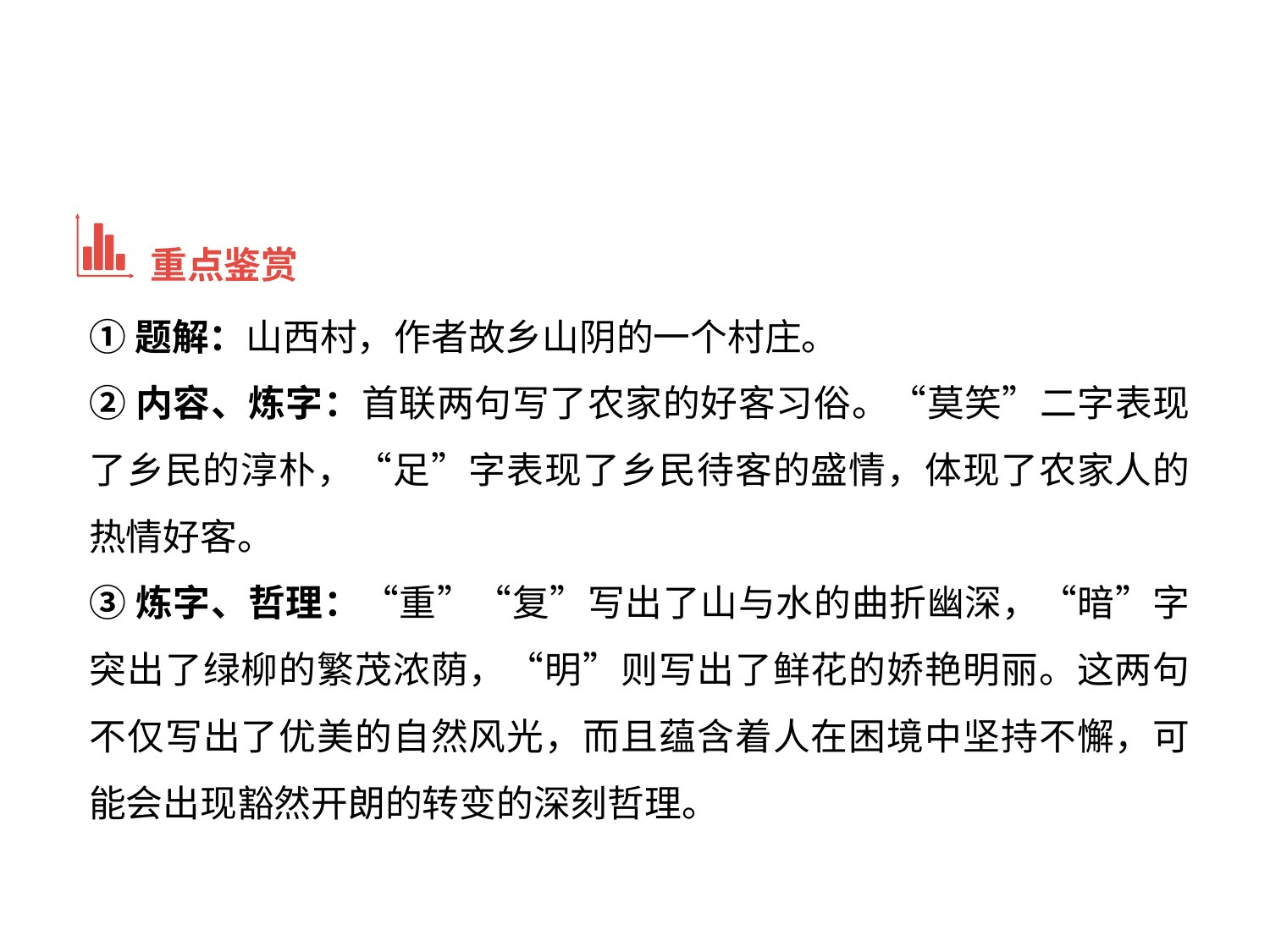

重点鉴赏
①题解：山西村，作者故乡山阴的一个村庄。
②内容、炼字：首联两句写了农家的好客习俗。“莫笑”二字表现了乡民的淳朴，“足”字表现了乡民待客的盛情，体现了农家人的热情好客。
③炼字、哲理：“重”“复”写出了山与水的曲折幽深，“暗”字突出了绿柳的繁茂浓荫，“明”则写出了鲜花的娇艳明丽。这两句不仅写出了优美的自然风光，而且蕴含着人在困境中坚持不懈，可能会出现豁然开朗的转变的深刻哲理。